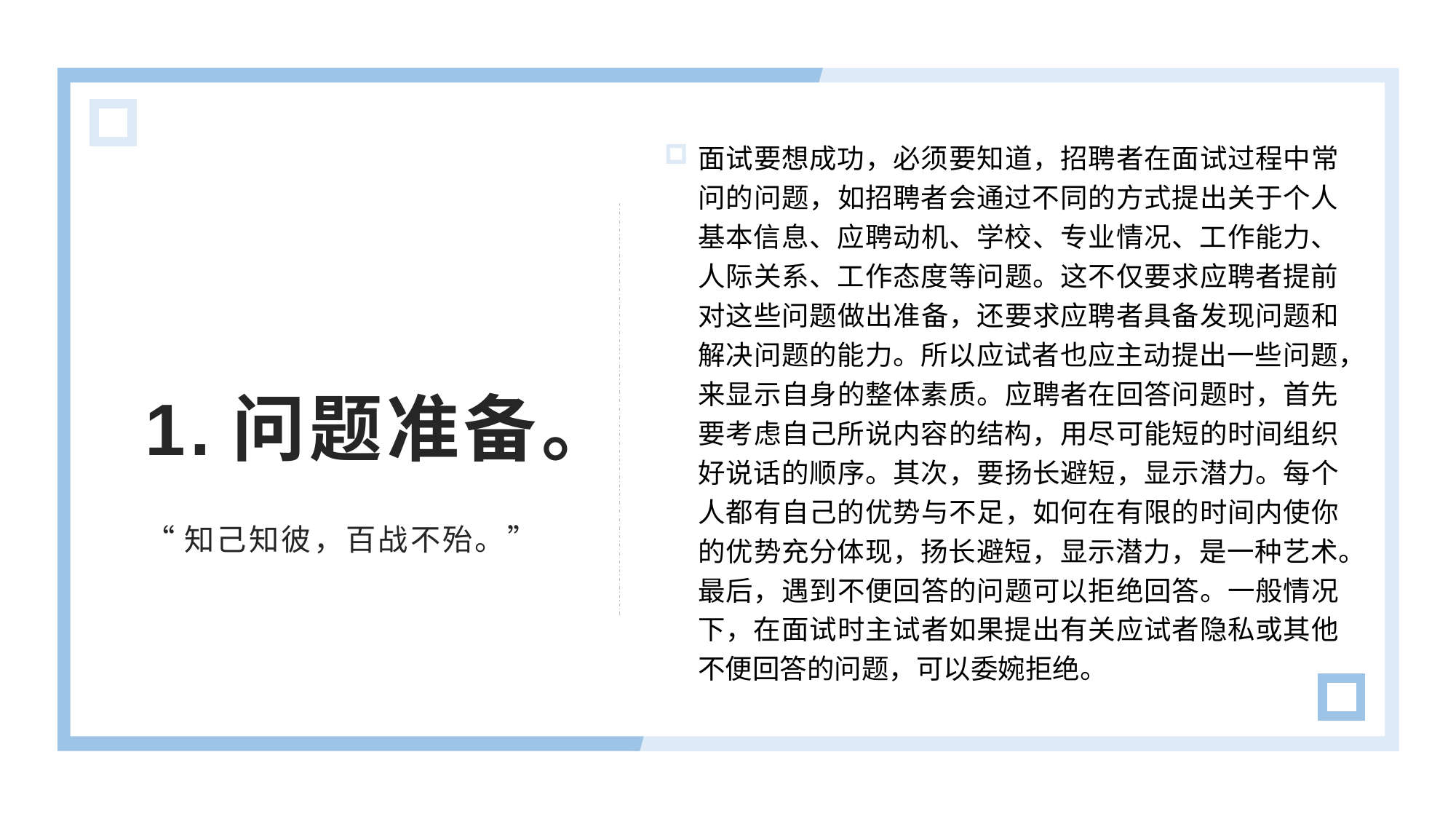

面试要想成功，必须要知道，招聘者在面试过程中常问的问题，如招聘者会通过不同的方式提出关于个人基本信息、应聘动机、学校、专业情况、工作能力、人际关系、工作态度等问题。这不仅要求应聘者提前对这些问题做出准备，还要求应聘者具备发现问题和解决问题的能力。所以应试者也应主动提出一些问题，来显示自身的整体素质。应聘者在回答问题时，首先要考虑自己所说内容的结构，用尽可能短的时间组织好说话的顺序。其次，要扬长避短，显示潜力。每个人都有自己的优势与不足，如何在有限的时间内使你的优势充分体现，扬长避短，显示潜力，是一种艺术。最后，遇到不便回答的问题可以拒绝回答。一般情况下，在面试时主试者如果提出有关应试者隐私或其他不便回答的问题，可以委婉拒绝。
1.问题准备。
“知己知彼，百战不殆。”